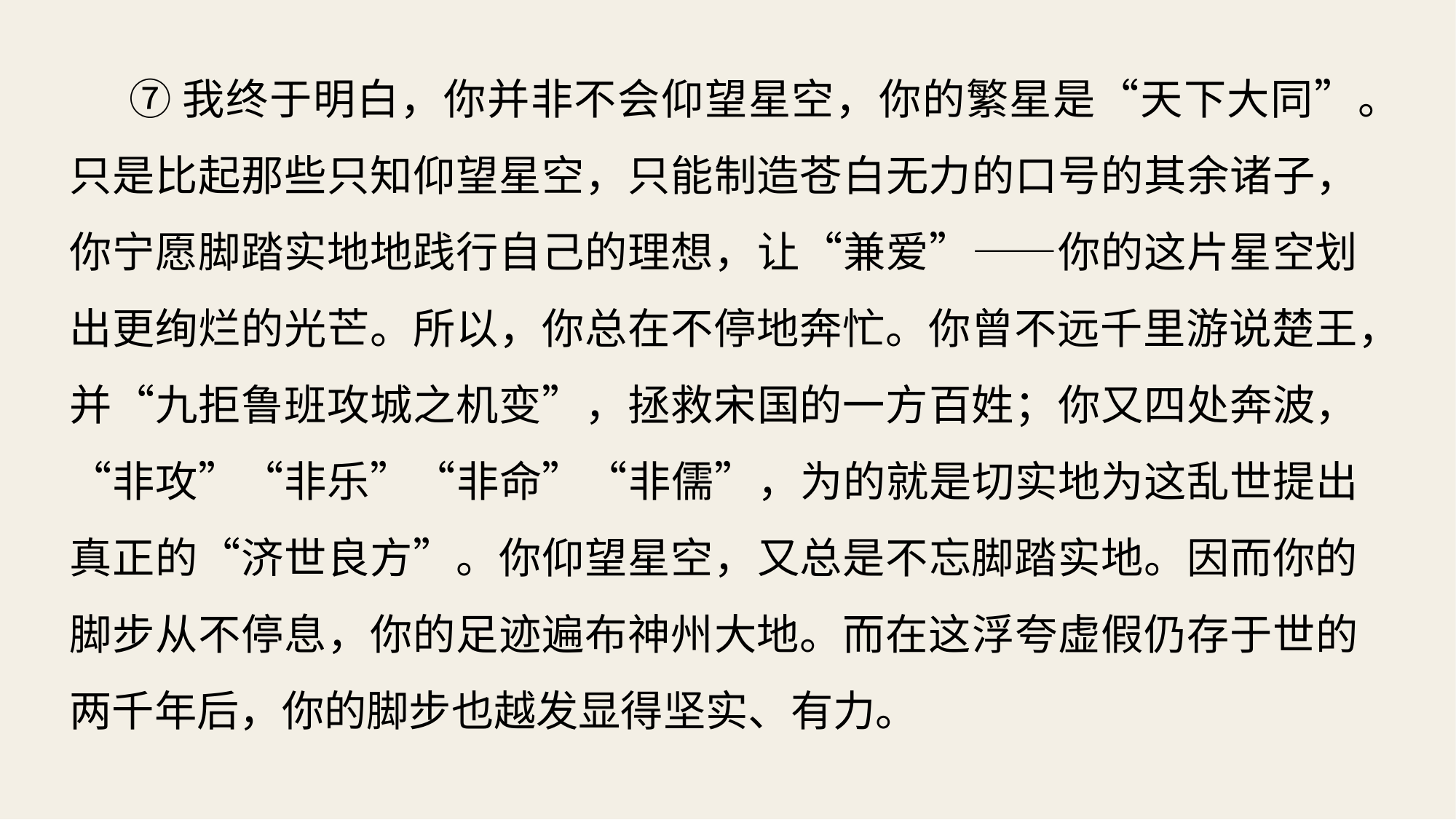

⑦我终于明白，你并非不会仰望星空，你的繁星是“天下大同”。只是比起那些只知仰望星空，只能制造苍白无力的口号的其余诸子，你宁愿脚踏实地地践行自己的理想，让“兼爱”——你的这片星空划出更绚烂的光芒。所以，你总在不停地奔忙。你曾不远千里游说楚王，并“九拒鲁班攻城之机变”，拯救宋国的一方百姓；你又四处奔波，“非攻”“非乐”“非命”“非儒”，为的就是切实地为这乱世提出真正的“济世良方”。你仰望星空，又总是不忘脚踏实地。因而你的脚步从不停息，你的足迹遍布神州大地。而在这浮夸虚假仍存于世的两千年后，你的脚步也越发显得坚实、有力。